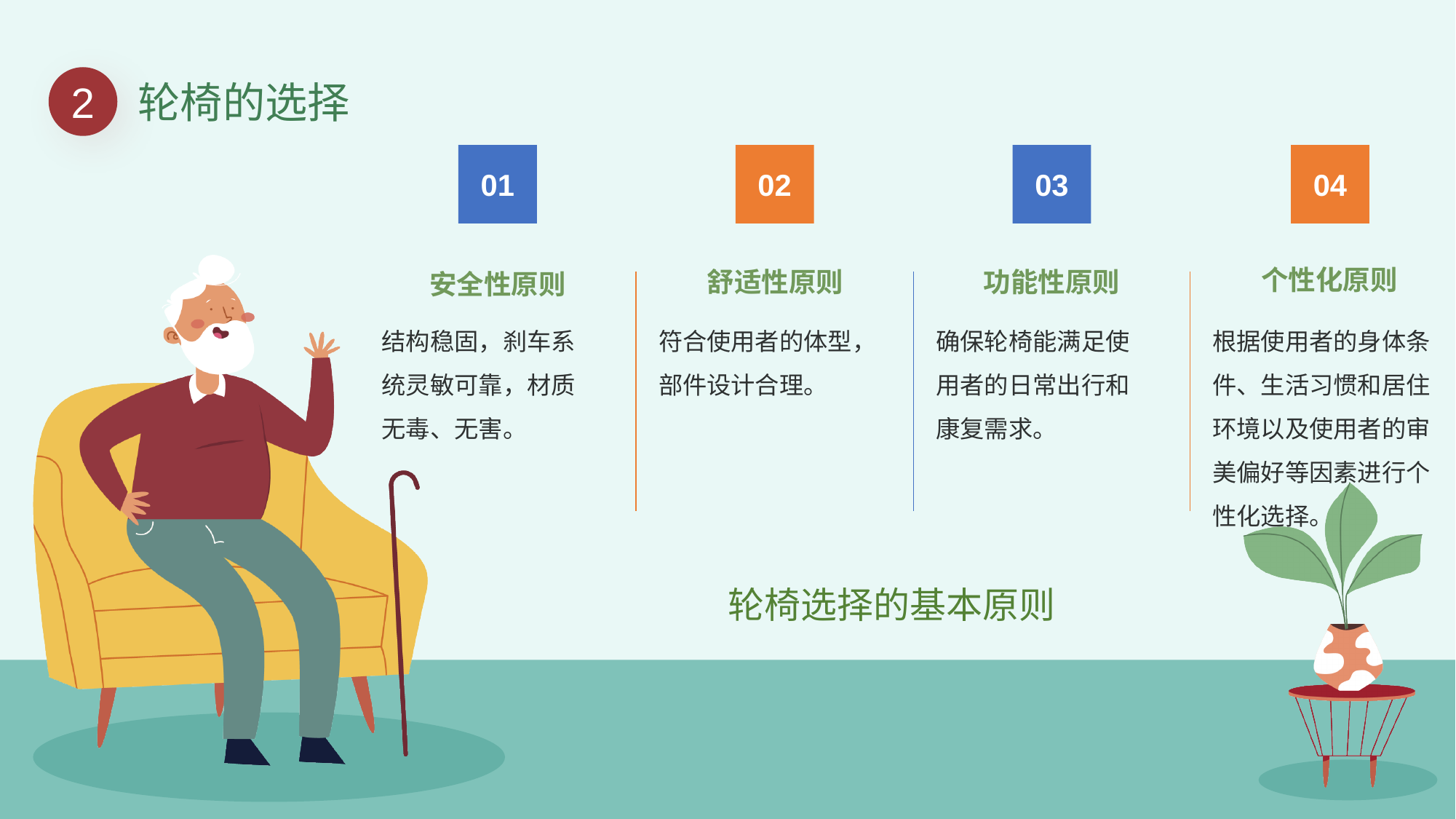

2
轮椅的选择
01
02
03
04
个性化原则
舒适性原则
功能性原则
安全性原则
结构稳固，刹车系统灵敏可靠，材质无毒、无害。

符合使用者的体型，部件设计合理。

确保轮椅能满足使用者的日常出行和康复需求。

根据使用者的身体条件、生活习惯和居住环境以及使用者的审美偏好等因素进行个性化选择。

轮椅选择的基本原则